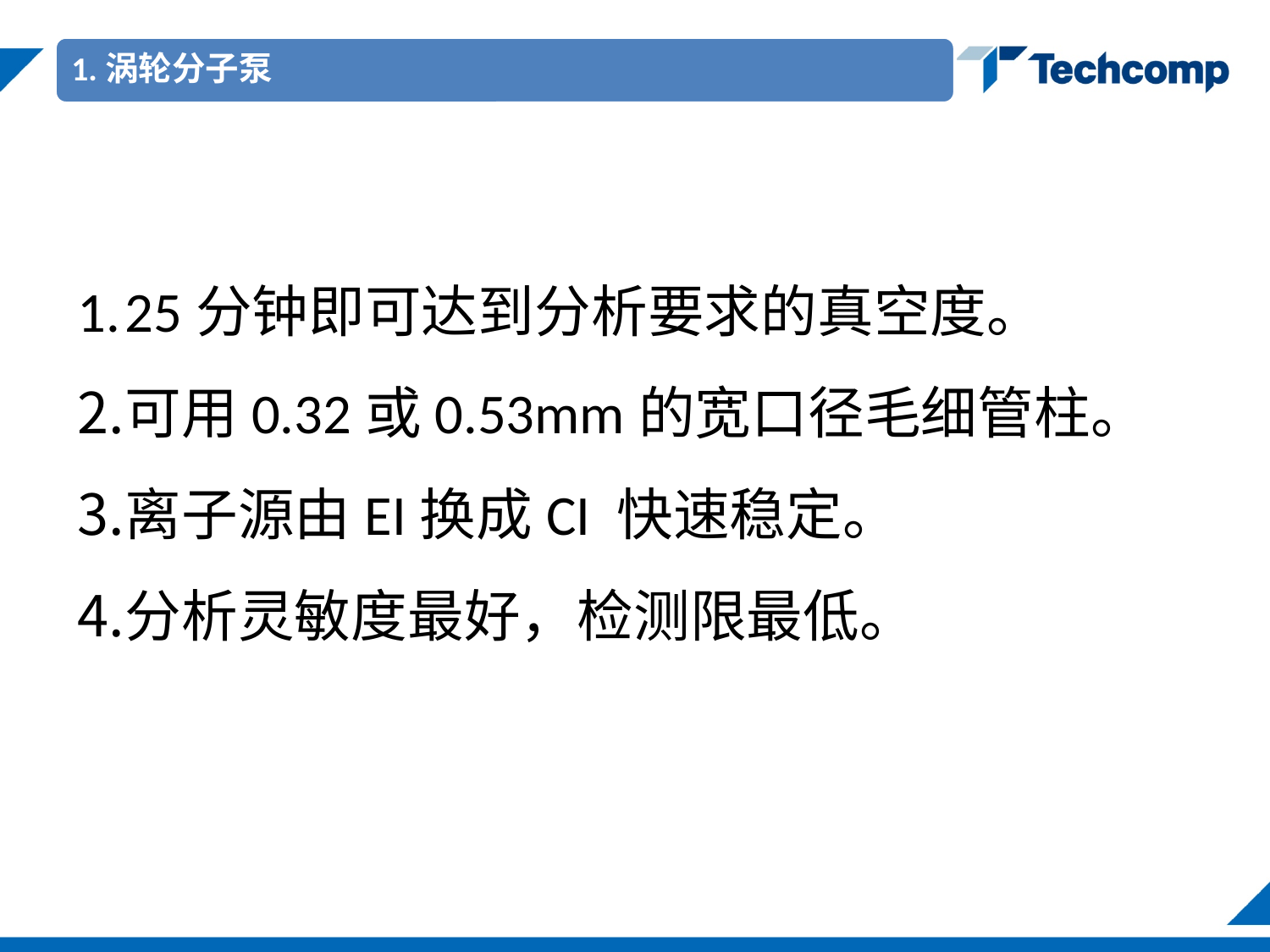

1.涡轮分子泵
25分钟即可达到分析要求的真空度。
可用0.32或0.53mm的宽口径毛细管柱。
离子源由EI换成CI 快速稳定。
分析灵敏度最好，检测限最低。